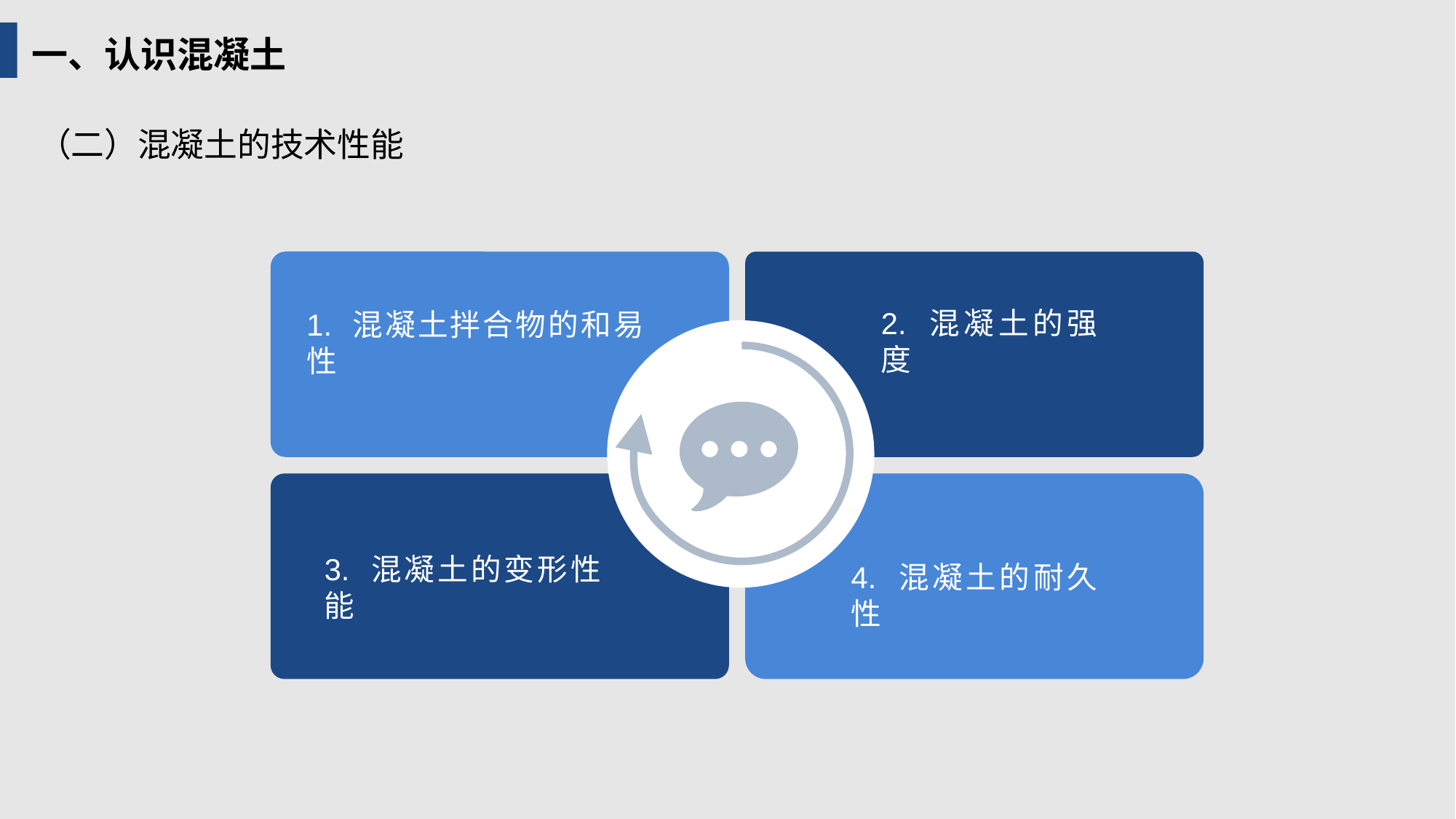

一、认识混凝土
（二）混凝土的技术性能

2. 混凝土的强度
1. 混凝土拌合物的和易性

3. 混凝土的变形性能
4. 混凝土的耐久性